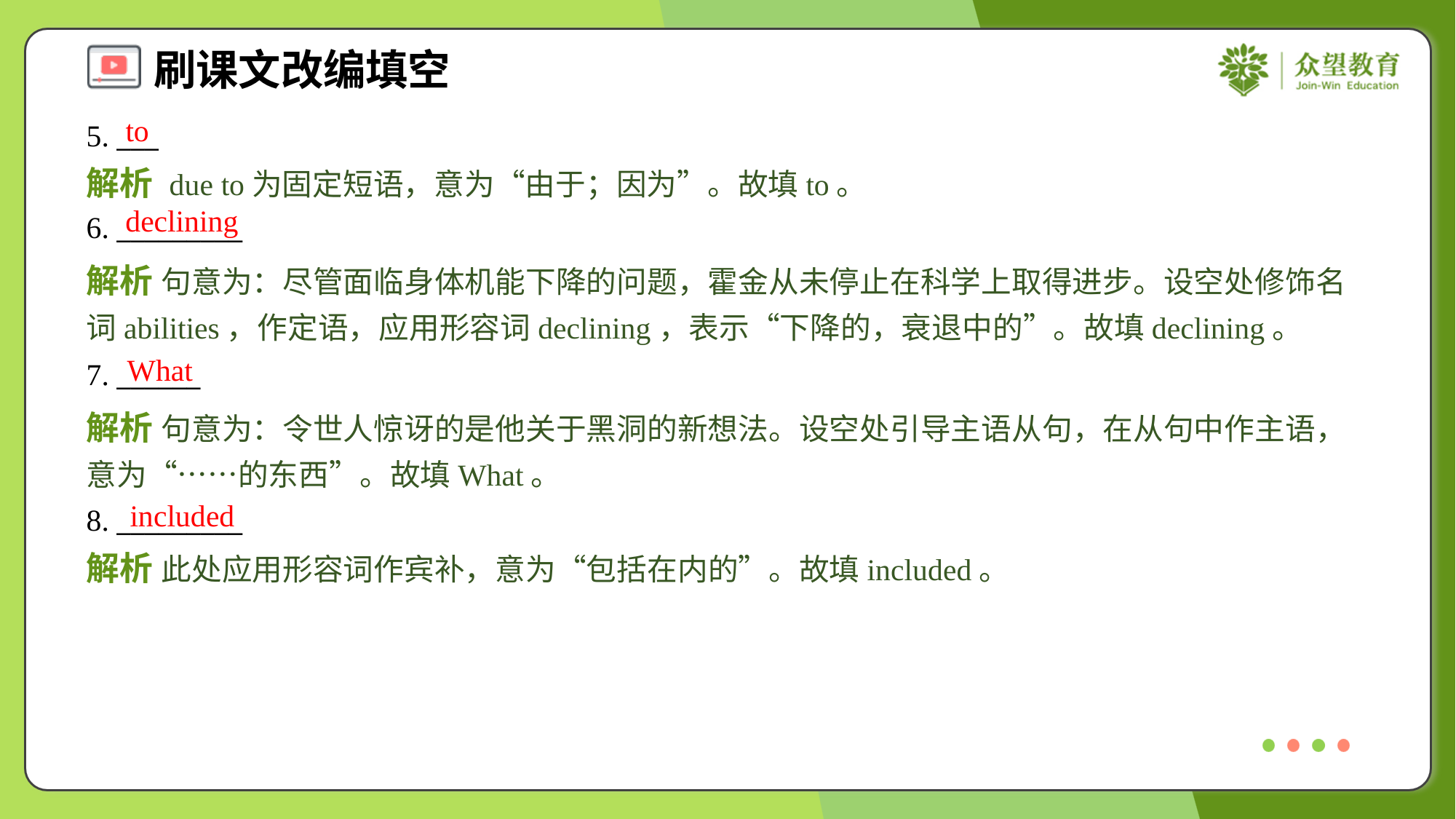

to
5. ___
解析 due to为固定短语，意为“由于；因为”。故填to。
declining
6. _________
解析 句意为：尽管面临身体机能下降的问题，霍金从未停止在科学上取得进步。设空处修饰名词abilities，作定语，应用形容词declining，表示“下降的，衰退中的”。故填declining。
What
7. ______
解析 句意为：令世人惊讶的是他关于黑洞的新想法。设空处引导主语从句，在从句中作主语，意为“……的东西”。故填What。
included
8. _________
解析 此处应用形容词作宾补，意为“包括在内的”。故填included。